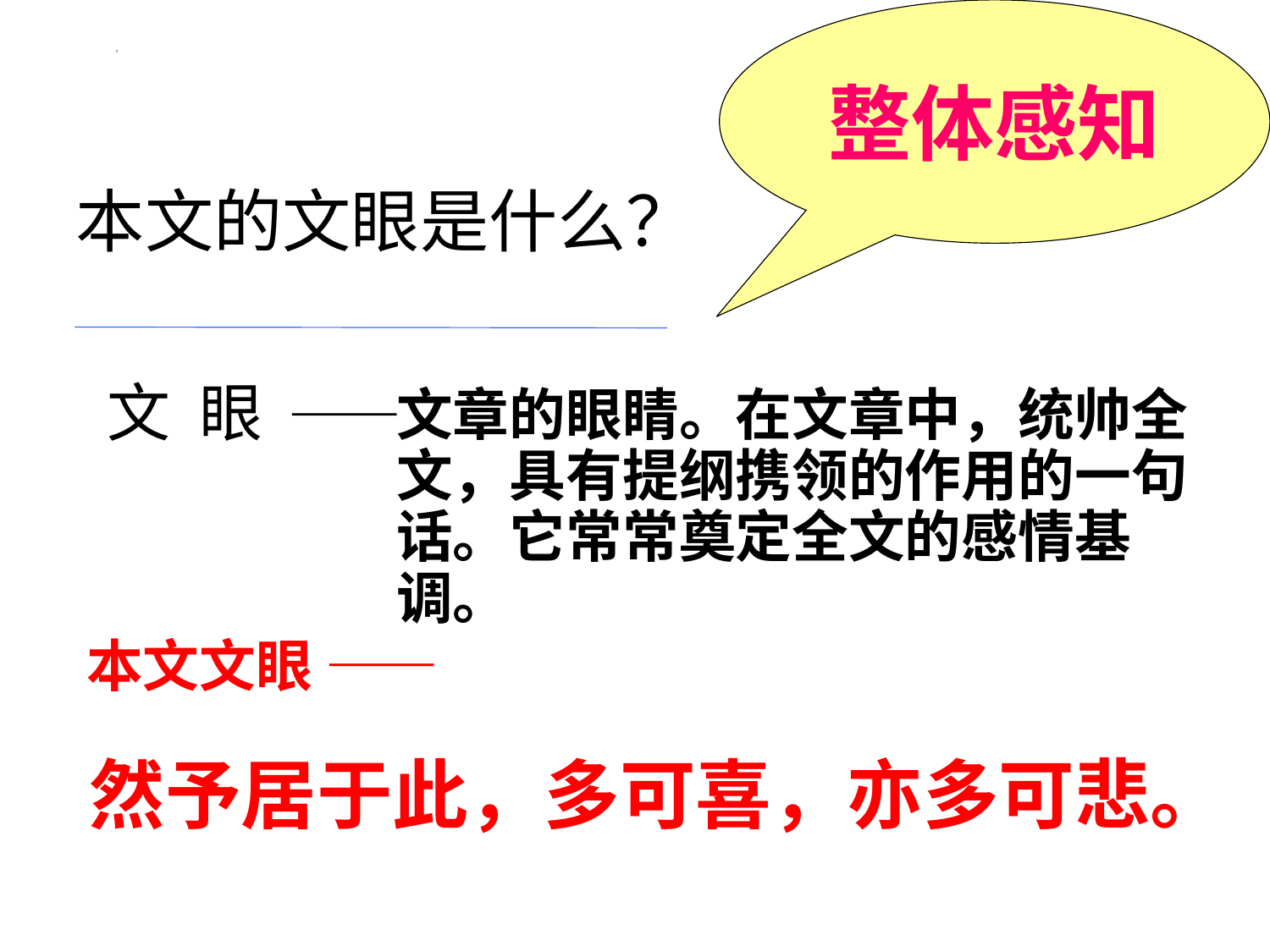

整体感知
本文的文眼是什么？

文  眼  ——
文章的眼睛。在文章中，统帅全文，具有提纲携领的作用的一句话。它常常奠定全文的感情基调。
本文文眼 ——
然予居于此，多可喜，亦多可悲。